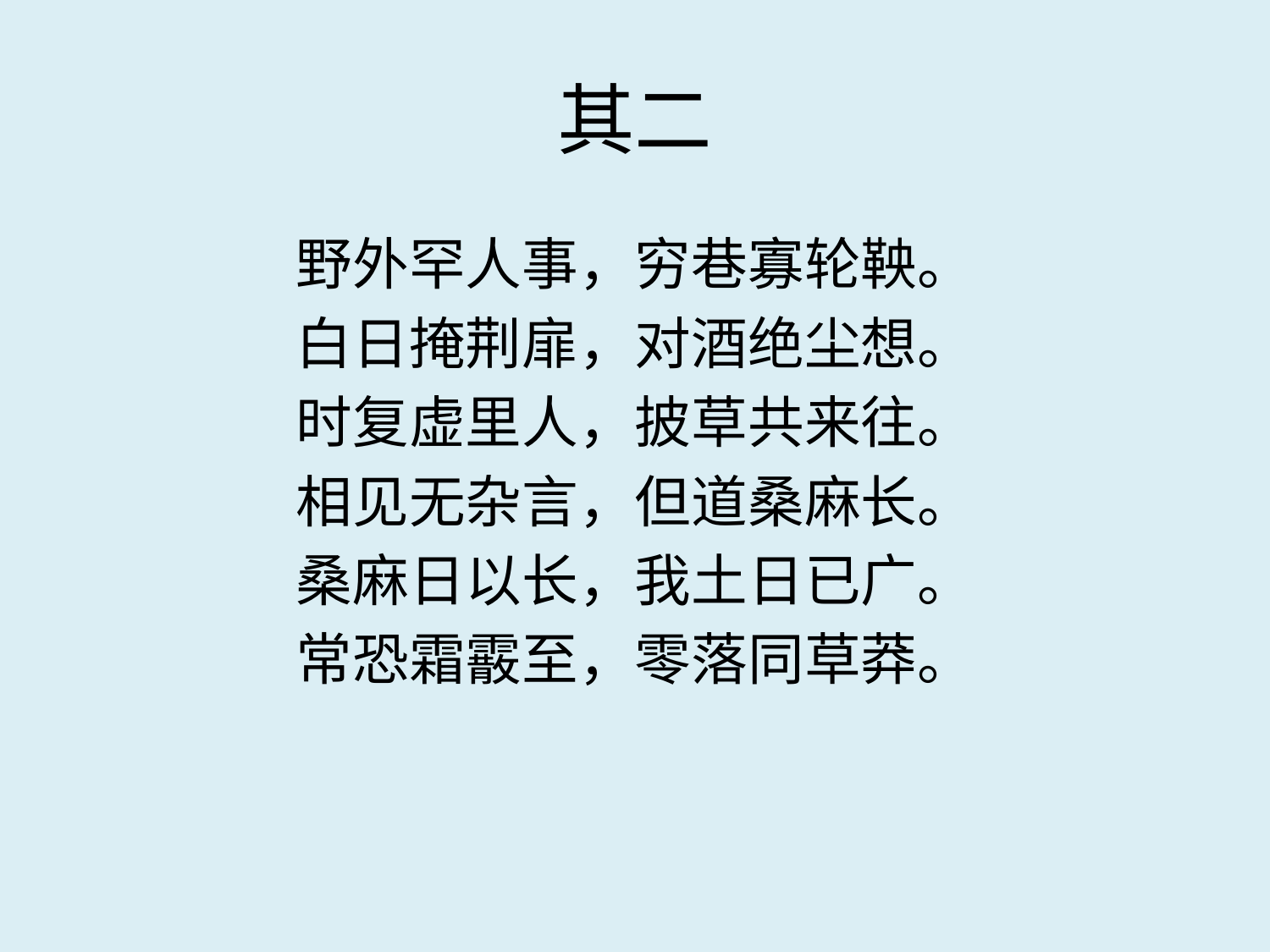

# 其二
野外罕人事，穷巷寡轮鞅。
白日掩荆扉，对酒绝尘想。
时复虚里人，披草共来往。
相见无杂言，但道桑麻长。
桑麻日以长，我土日已广。
常恐霜霰至，零落同草莽。